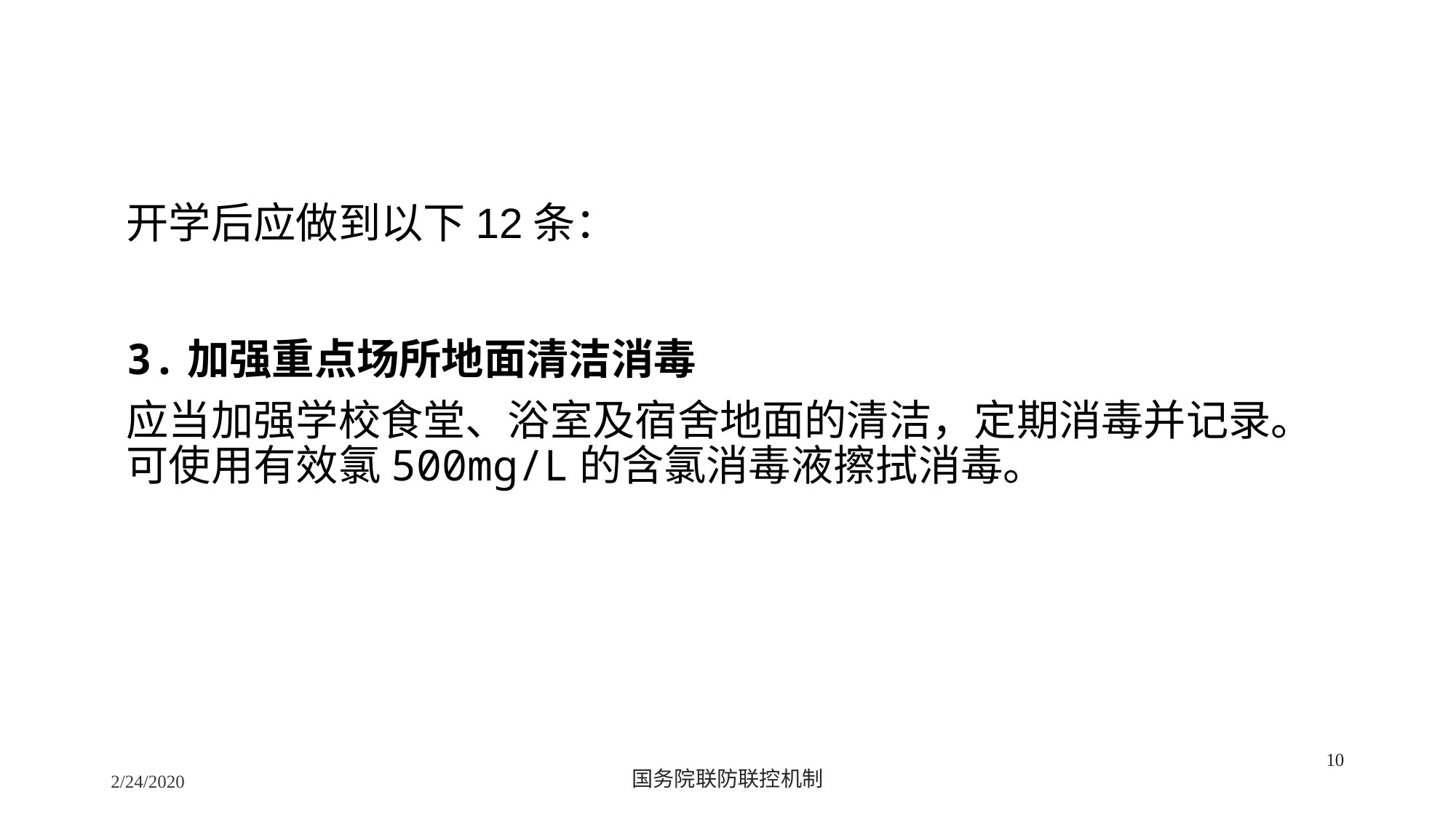

开学后应做到以下12条：

3.加强重点场所地面清洁消毒
应当加强学校食堂、浴室及宿舍地面的清洁，定期消毒并记录。可使用有效氯500mg/L的含氯消毒液擦拭消毒。
10
2/24/2020
国务院联防联控机制